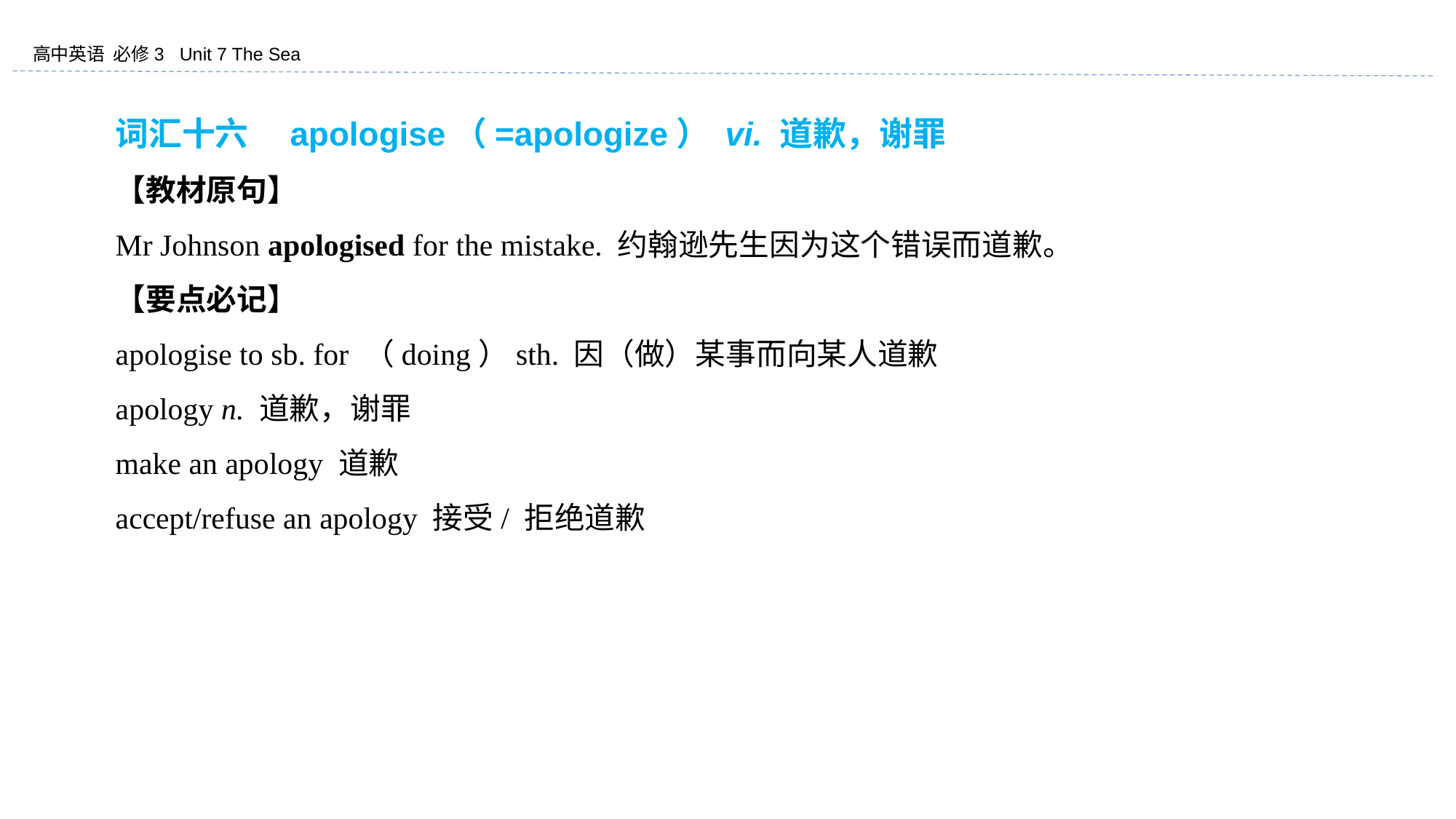

词汇十六　apologise（=apologize） vi. 道歉，谢罪
【教材原句】
Mr Johnson apologised for the mistake. 约翰逊先生因为这个错误而道歉。
【要点必记】
apologise to sb. for （doing）sth. 因（做）某事而向某人道歉
apology n. 道歉，谢罪
make an apology 道歉
accept/refuse an apology 接受/ 拒绝道歉